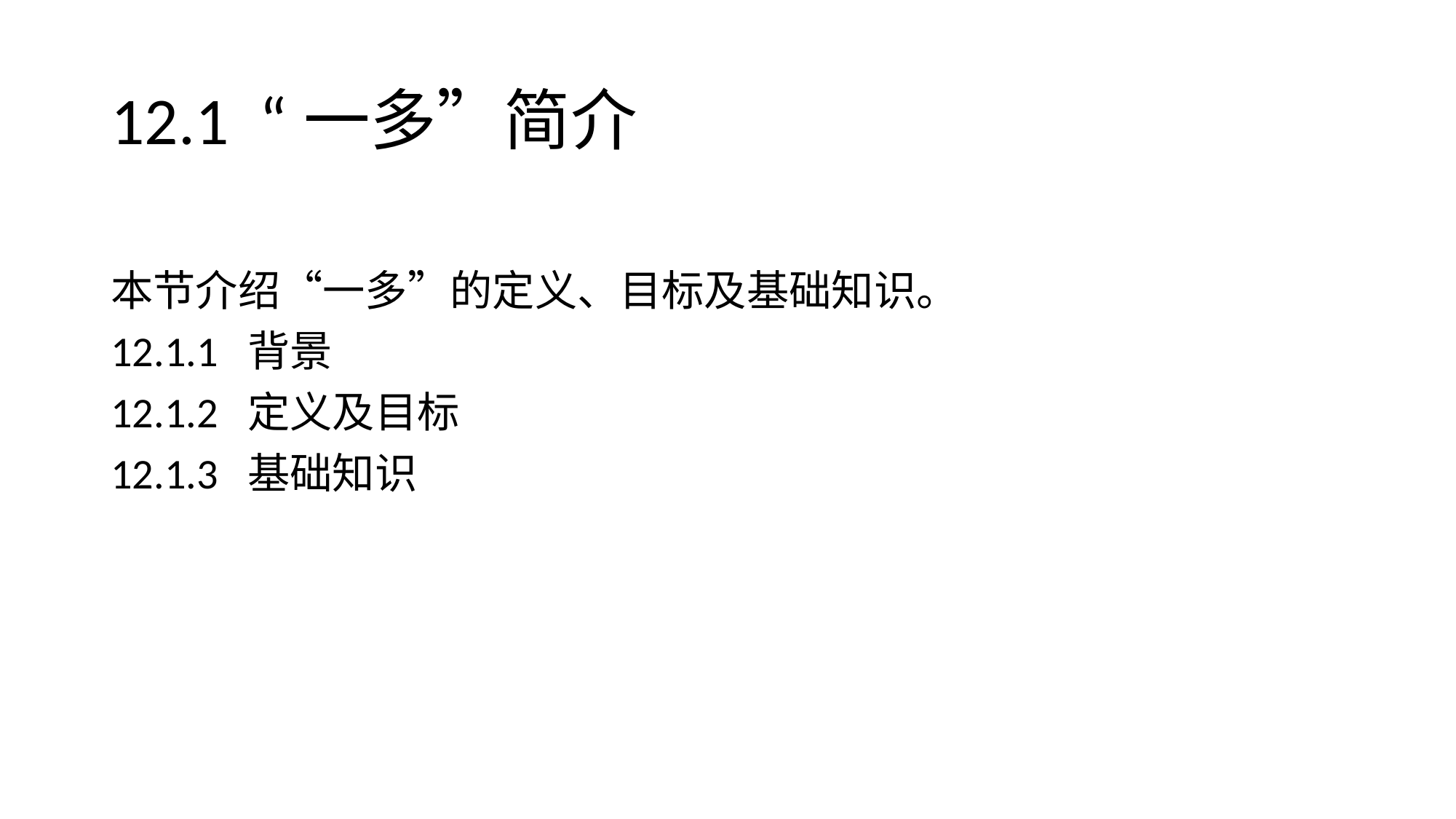

# 12.1  “一多”简介
本节介绍“一多”的定义、目标及基础知识。
12.1.1  背景
12.1.2  定义及目标
12.1.3  基础知识